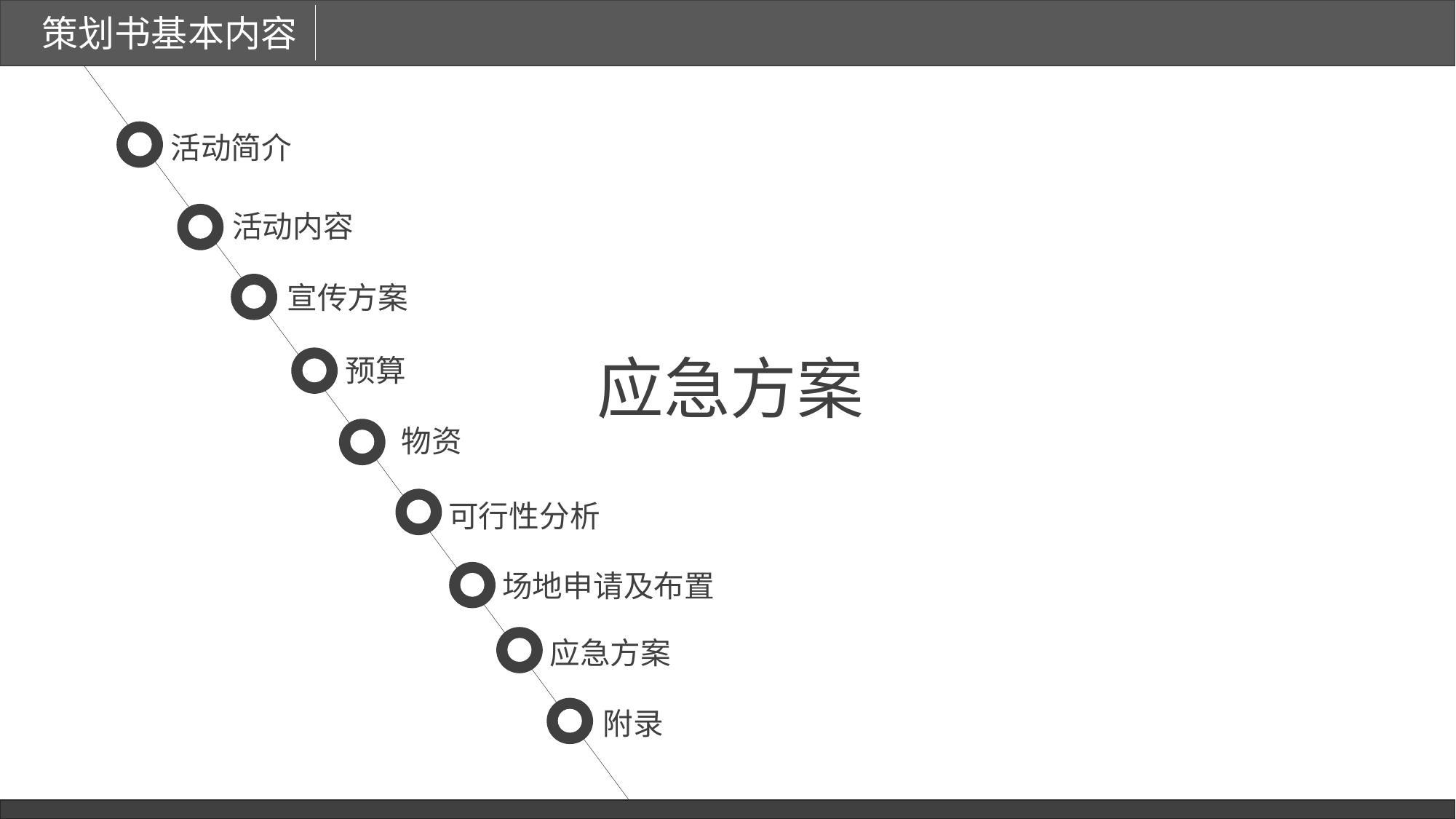

策划书基本内容

活动简介
活动内容

宣传方案

应急方案
预算

物资

可行性分析
场地申请及布置

应急方案

附录